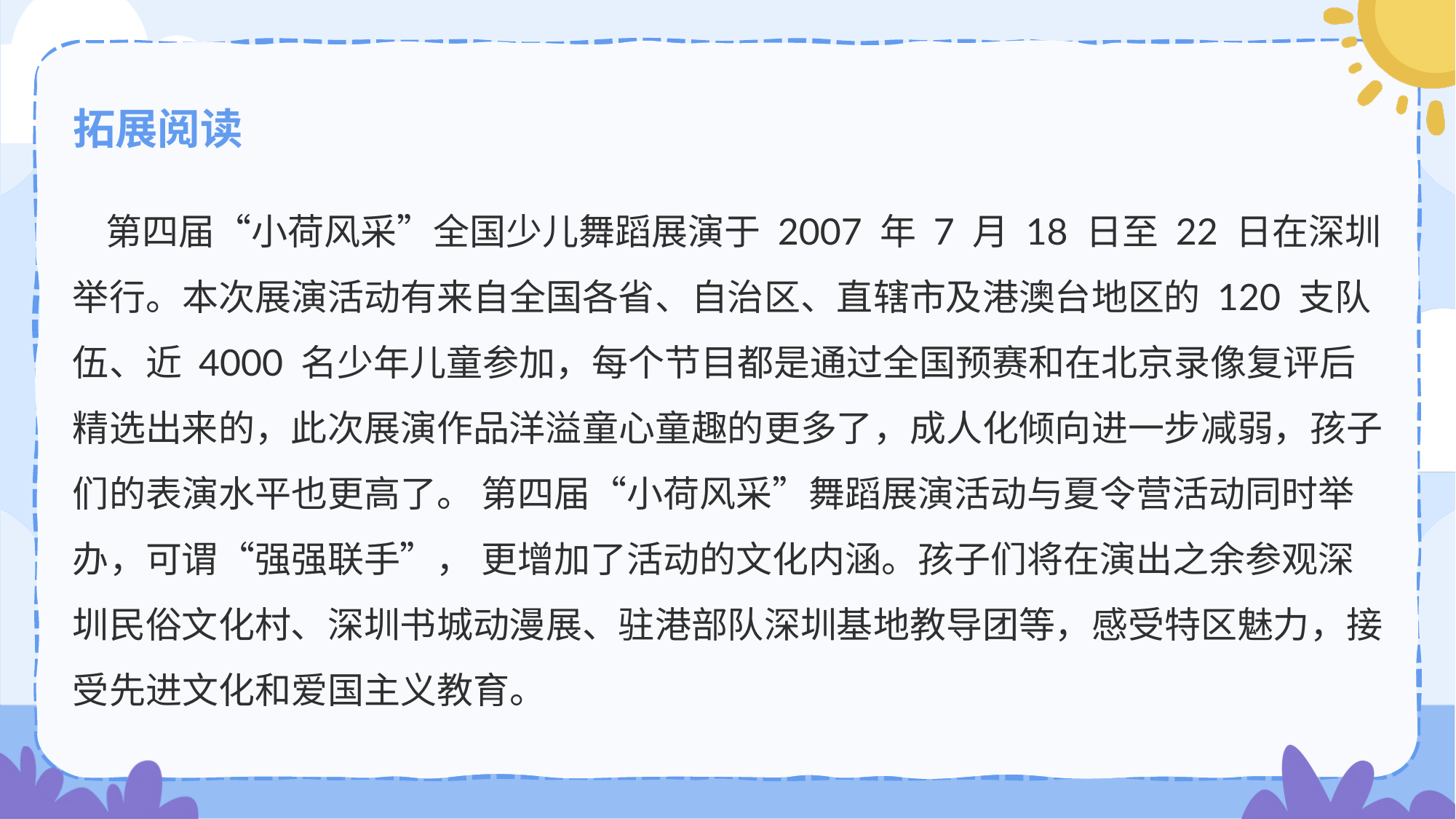

拓展阅读
   第四届“小荷风采”全国少儿舞蹈展演于 2007 年 7 月 18 日至 22 日在深圳举行。本次展演活动有来自全国各省、自治区、直辖市及港澳台地区的 120 支队伍、近 4000 名少年儿童参加，每个节目都是通过全国预赛和在北京录像复评后精选出来的，此次展演作品洋溢童心童趣的更多了，成人化倾向进一步减弱，孩子们的表演水平也更高了。 第四届“小荷风采”舞蹈展演活动与夏令营活动同时举办，可谓“强强联手”， 更增加了活动的文化内涵。孩子们将在演出之余参观深圳民俗文化村、深圳书城动漫展、驻港部队深圳基地教导团等，感受特区魅力，接受先进文化和爱国主义教育。